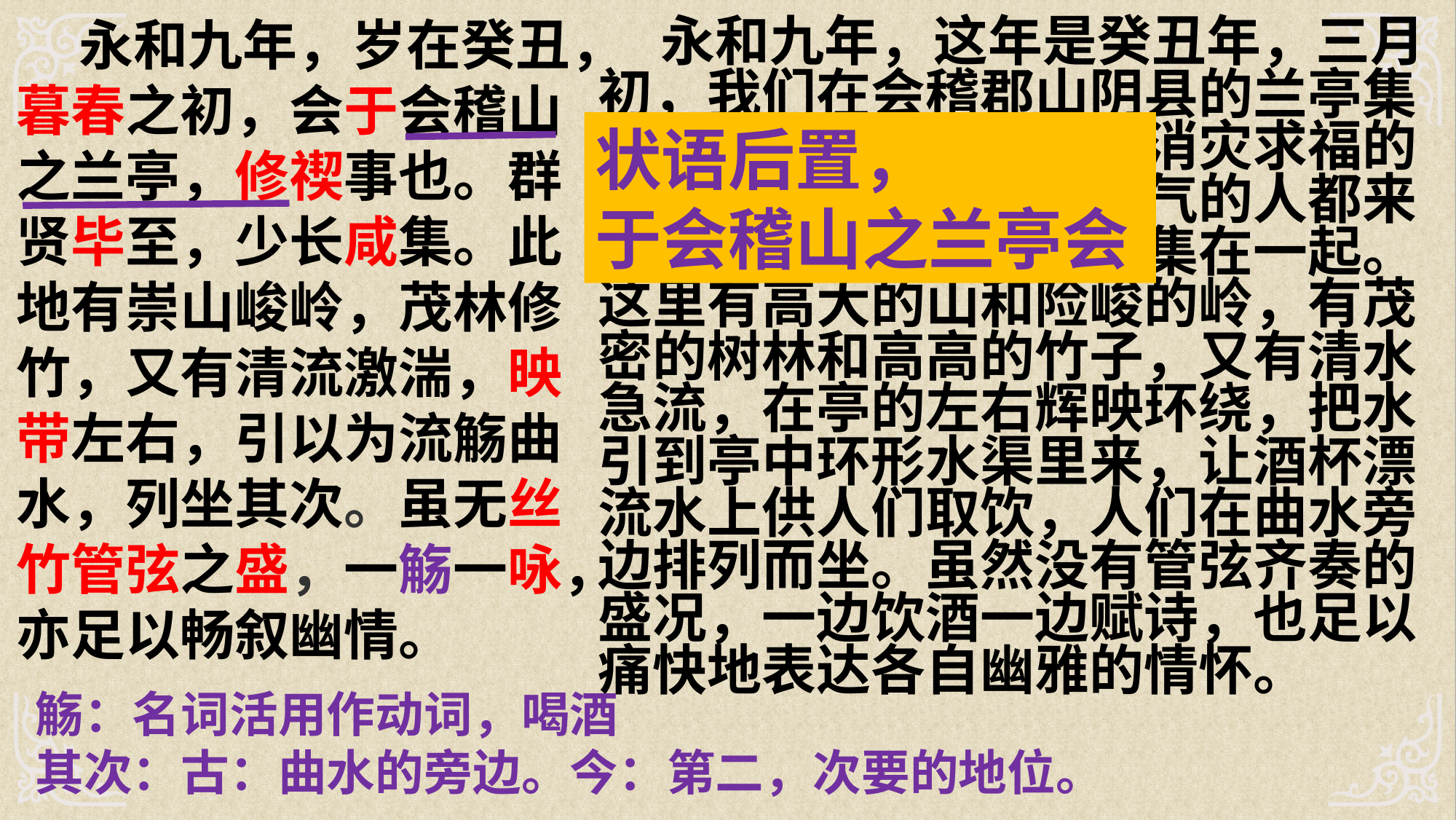

永和九年，岁在癸丑，暮春之初，会于会稽山之兰亭，修禊事也。群贤毕至，少长咸集。此地有崇山峻岭，茂林修竹，又有清流激湍，映带左右，引以为流觞曲水，列坐其次。虽无丝竹管弦之盛，一觞一咏，亦足以畅叙幽情。
    永和九年，这年是癸丑年，三月初，我们在会稽郡山阴县的兰亭集会，为的是到水边进行消灾求福的活动。许多有声望有才气的人都来了，年轻的年长的都聚集在一起。这里有高大的山和险峻的岭，有茂密的树林和高高的竹子，又有清水急流，在亭的左右辉映环绕，把水引到亭中环形水渠里来，让酒杯漂流水上供人们取饮，人们在曲水旁边排列而坐。虽然没有管弦齐奏的盛况，一边饮酒一边赋诗，也足以痛快地表达各自幽雅的情怀。
状语后置，
于会稽山之兰亭会
觞：名词活用作动词，喝酒
其次：古：曲水的旁边。今：第二，次要的地位。